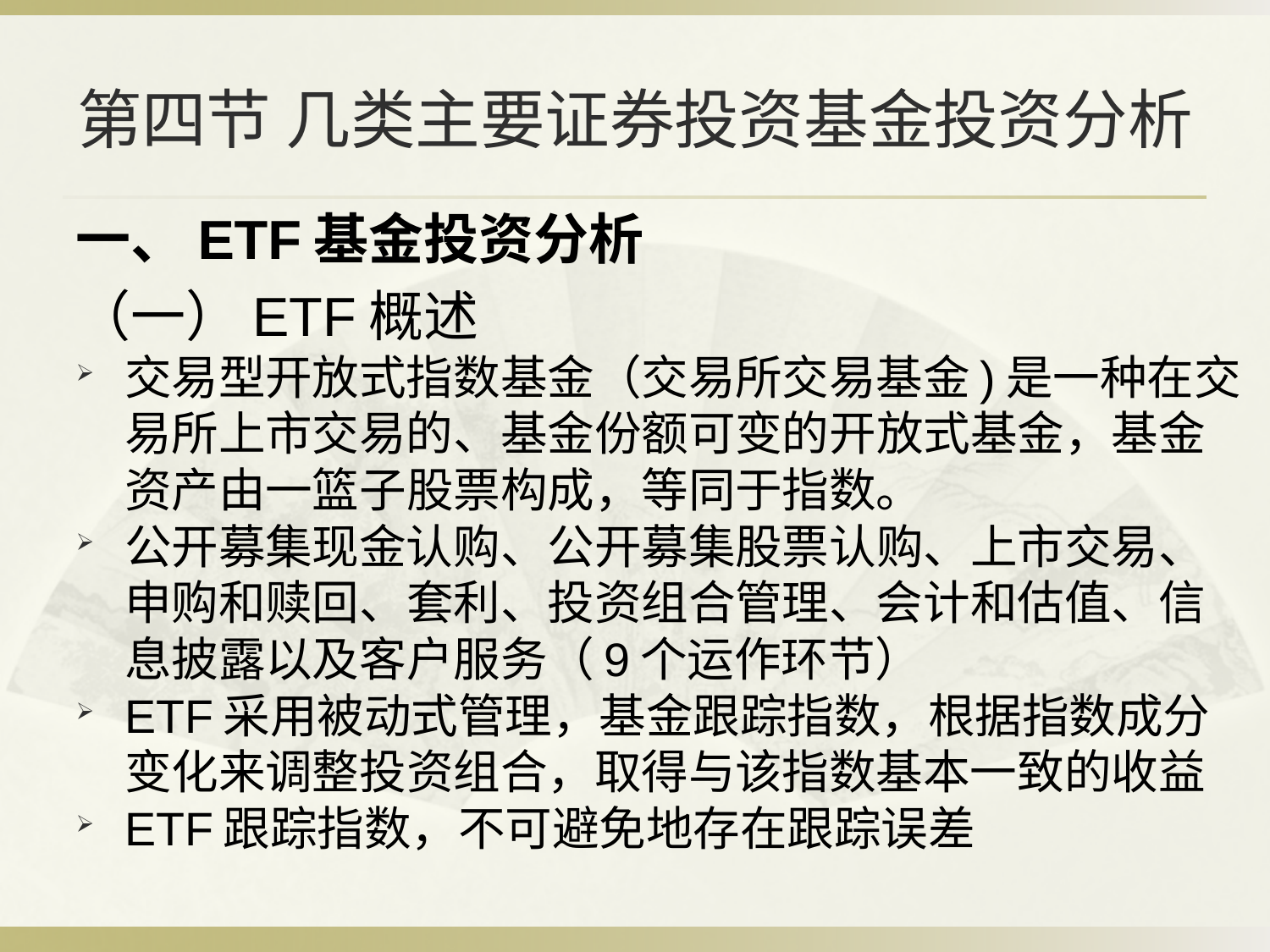

# 第四节 几类主要证券投资基金投资分析
一、ETF基金投资分析
（一）ETF概述
交易型开放式指数基金（交易所交易基金)是一种在交易所上市交易的、基金份额可变的开放式基金，基金资产由一篮子股票构成，等同于指数。
公开募集现金认购、公开募集股票认购、上市交易、申购和赎回、套利、投资组合管理、会计和估值、信息披露以及客户服务（9个运作环节）
ETF采用被动式管理，基金跟踪指数，根据指数成分变化来调整投资组合，取得与该指数基本一致的收益
ETF跟踪指数，不可避免地存在跟踪误差